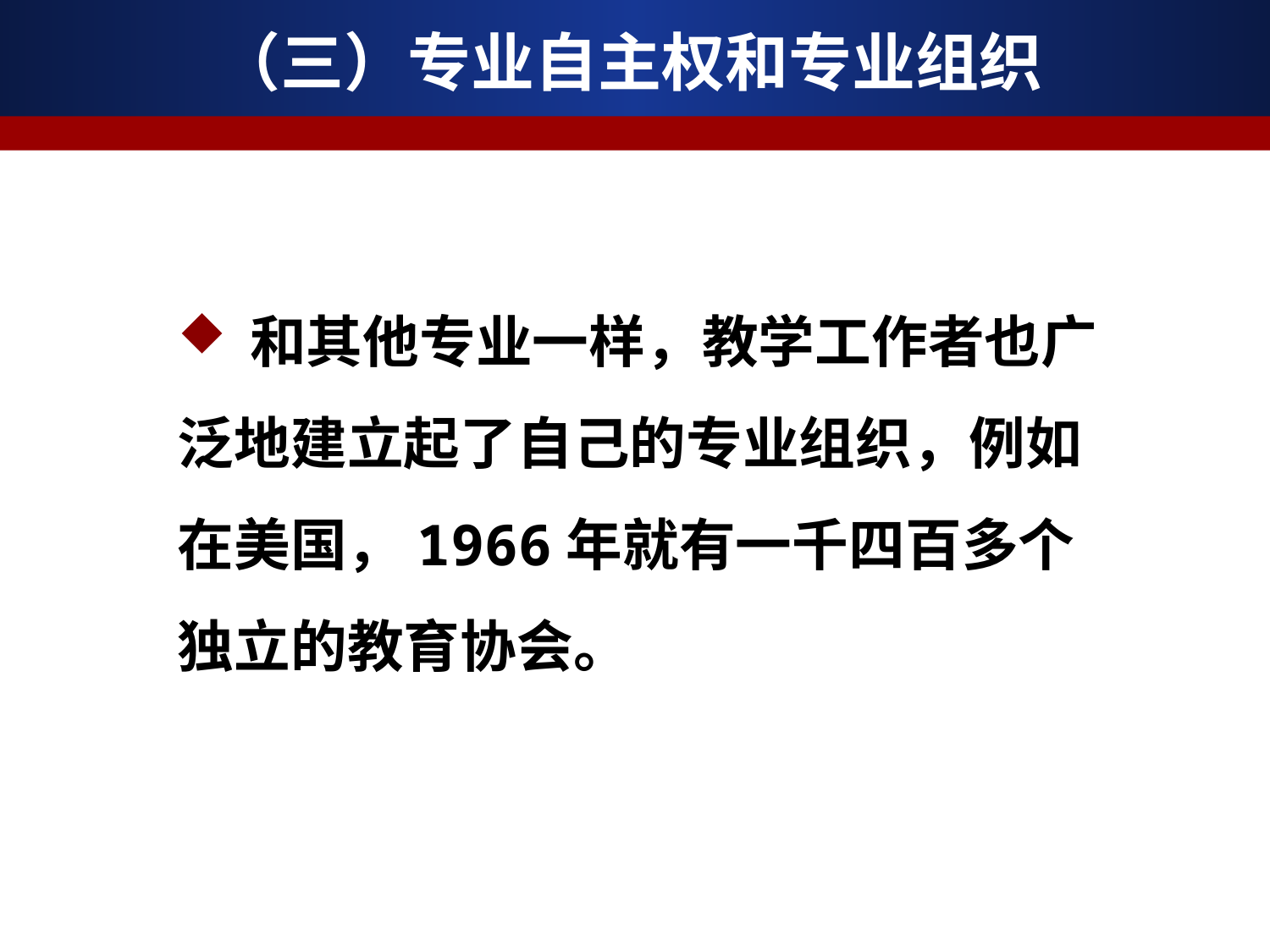

# （三）专业自主权和专业组织
 和其他专业一样，教学工作者也广泛地建立起了自己的专业组织，例如在美国，1966年就有一千四百多个独立的教育协会。